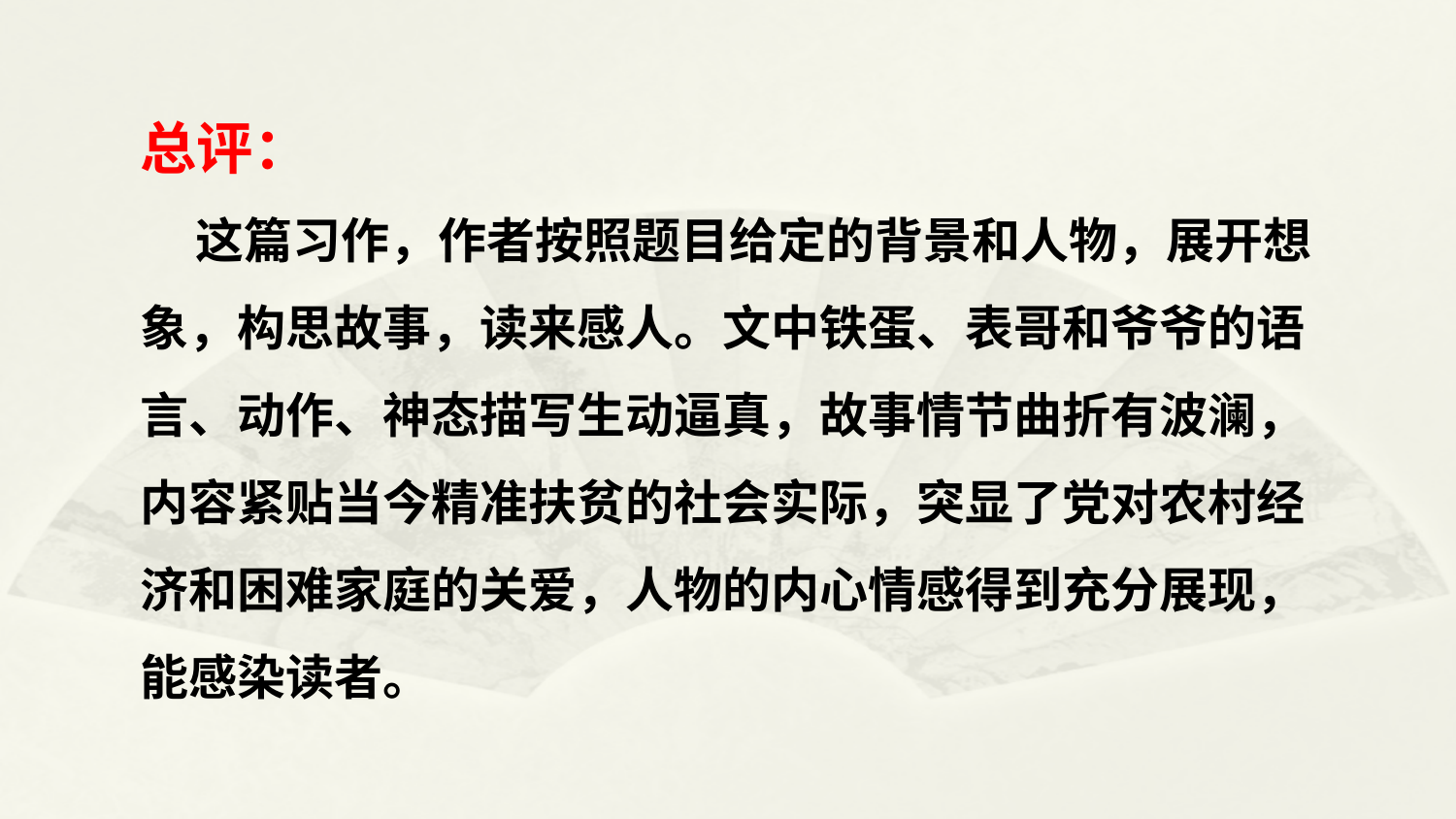

总评：
    这篇习作，作者按照题目给定的背景和人物，展开想象，构思故事，读来感人。文中铁蛋、表哥和爷爷的语言、动作、神态描写生动逼真，故事情节曲折有波澜，内容紧贴当今精准扶贫的社会实际，突显了党对农村经济和困难家庭的关爱，人物的内心情感得到充分展现，能感染读者。